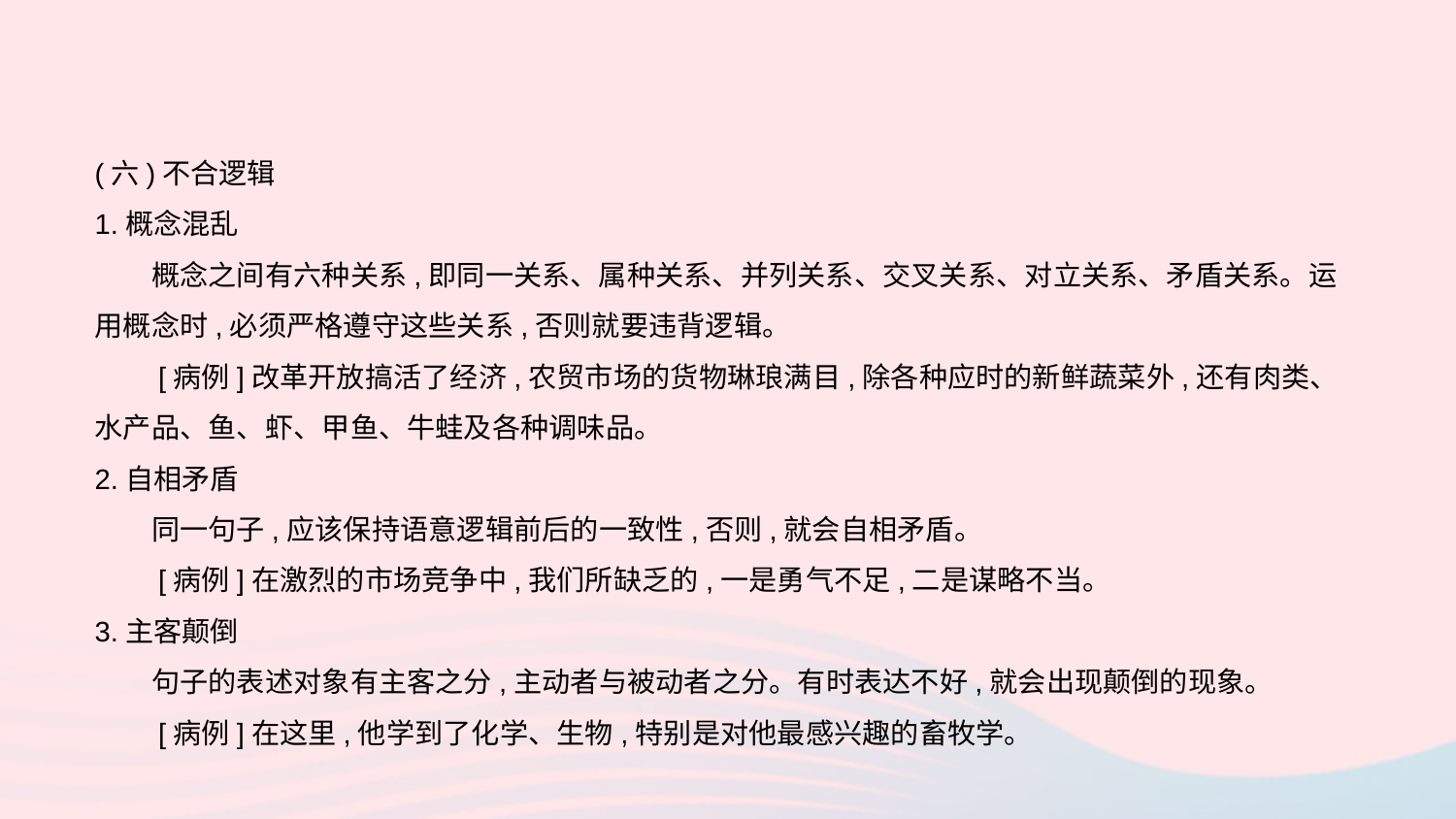

(六)不合逻辑
1.概念混乱
　　概念之间有六种关系,即同一关系、属种关系、并列关系、交叉关系、对立关系、矛盾关系。运用概念时,必须严格遵守这些关系,否则就要违背逻辑。
　　[病例]改革开放搞活了经济,农贸市场的货物琳琅满目,除各种应时的新鲜蔬菜外,还有肉类、水产品、鱼、虾、甲鱼、牛蛙及各种调味品。
2.自相矛盾
　　同一句子,应该保持语意逻辑前后的一致性,否则,就会自相矛盾。
　　[病例]在激烈的市场竞争中,我们所缺乏的,一是勇气不足,二是谋略不当。
3.主客颠倒
　　句子的表述对象有主客之分,主动者与被动者之分。有时表达不好,就会出现颠倒的现象。
　　[病例]在这里,他学到了化学、生物,特别是对他最感兴趣的畜牧学。